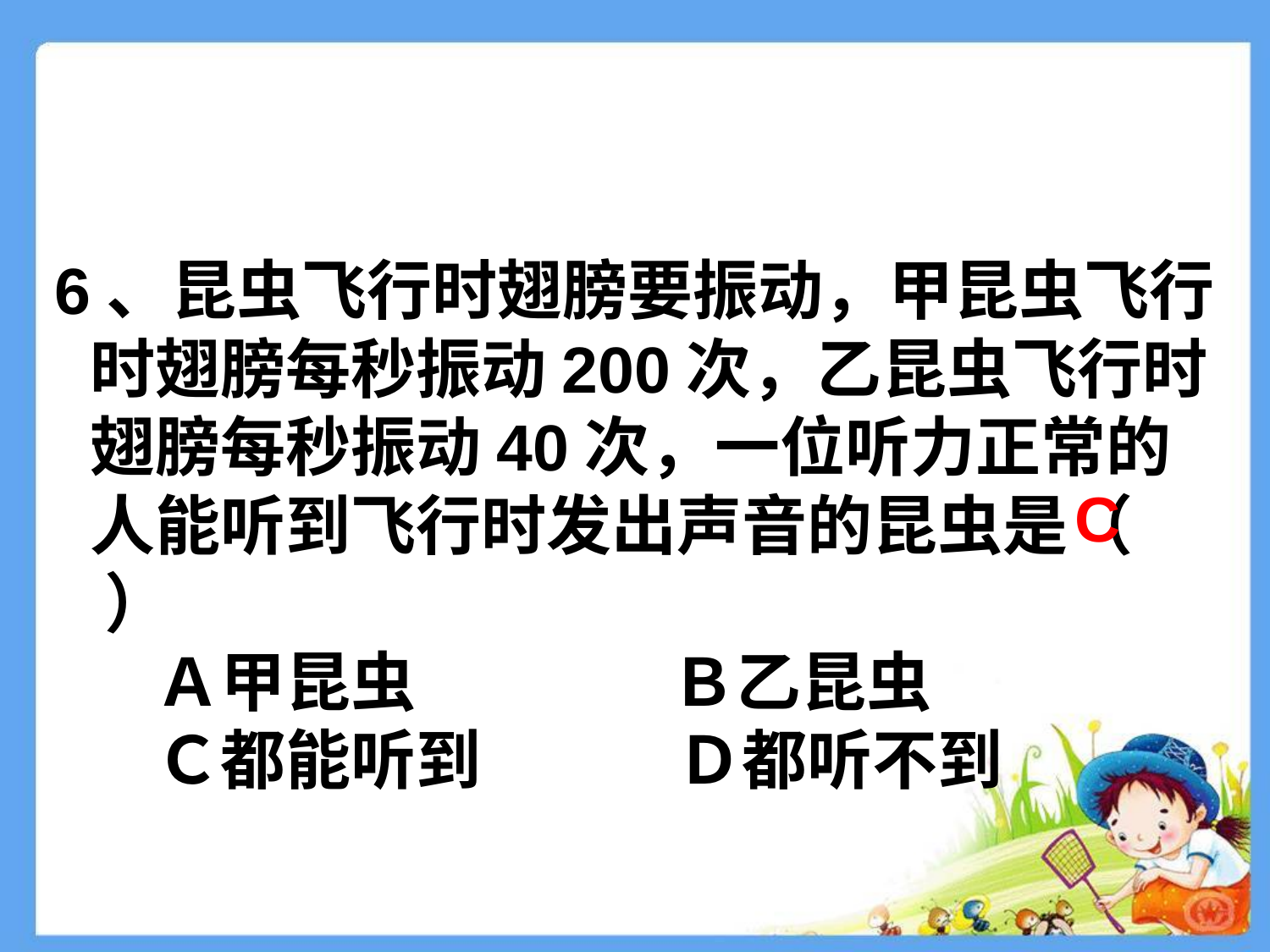

6、昆虫飞行时翅膀要振动，甲昆虫飞行时翅膀每秒振动200次，乙昆虫飞行时翅膀每秒振动40次，一位听力正常的人能听到飞行时发出声音的昆虫是（   ）
　Ａ甲昆虫　　　    Ｂ乙昆虫　
　Ｃ都能听到　　　Ｄ都听不到
C